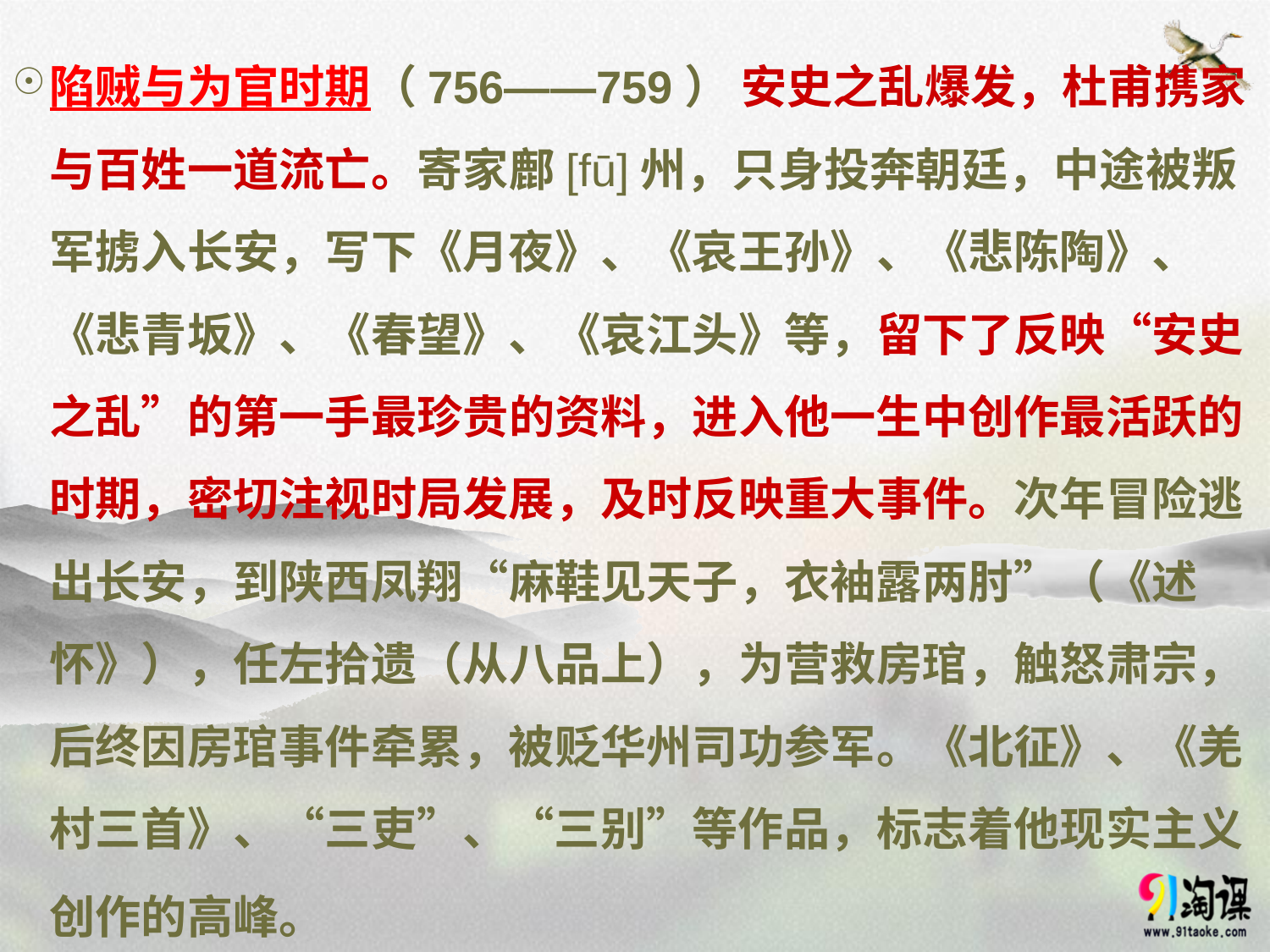

陷贼与为官时期（756——759） 安史之乱爆发，杜甫携家与百姓一道流亡。寄家鄜[fū]州，只身投奔朝廷，中途被叛军掳入长安，写下《月夜》、《哀王孙》、《悲陈陶》、《悲青坂》、《春望》、《哀江头》等，留下了反映“安史之乱”的第一手最珍贵的资料，进入他一生中创作最活跃的时期，密切注视时局发展，及时反映重大事件。次年冒险逃出长安，到陕西凤翔“麻鞋见天子，衣袖露两肘”（《述怀》），任左拾遗（从八品上），为营救房琯，触怒肃宗，后终因房琯事件牵累，被贬华州司功参军。《北征》、《羌村三首》、“三吏”、“三别”等作品，标志着他现实主义创作的高峰。